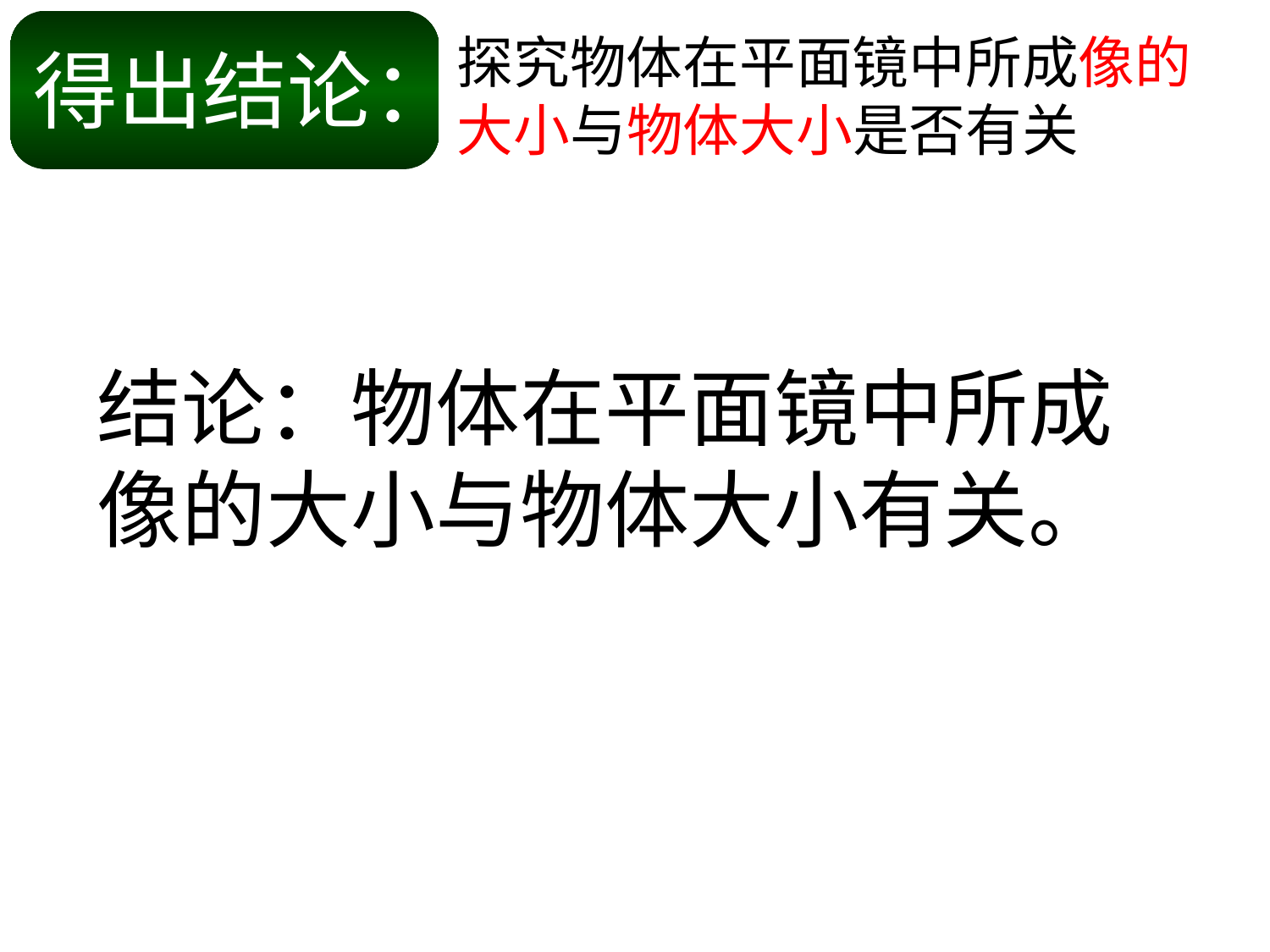

探究物体在平面镜中所成像的大小与物体大小是否有关
得出结论：
结论：物体在平面镜中所成像的大小与物体大小有关。